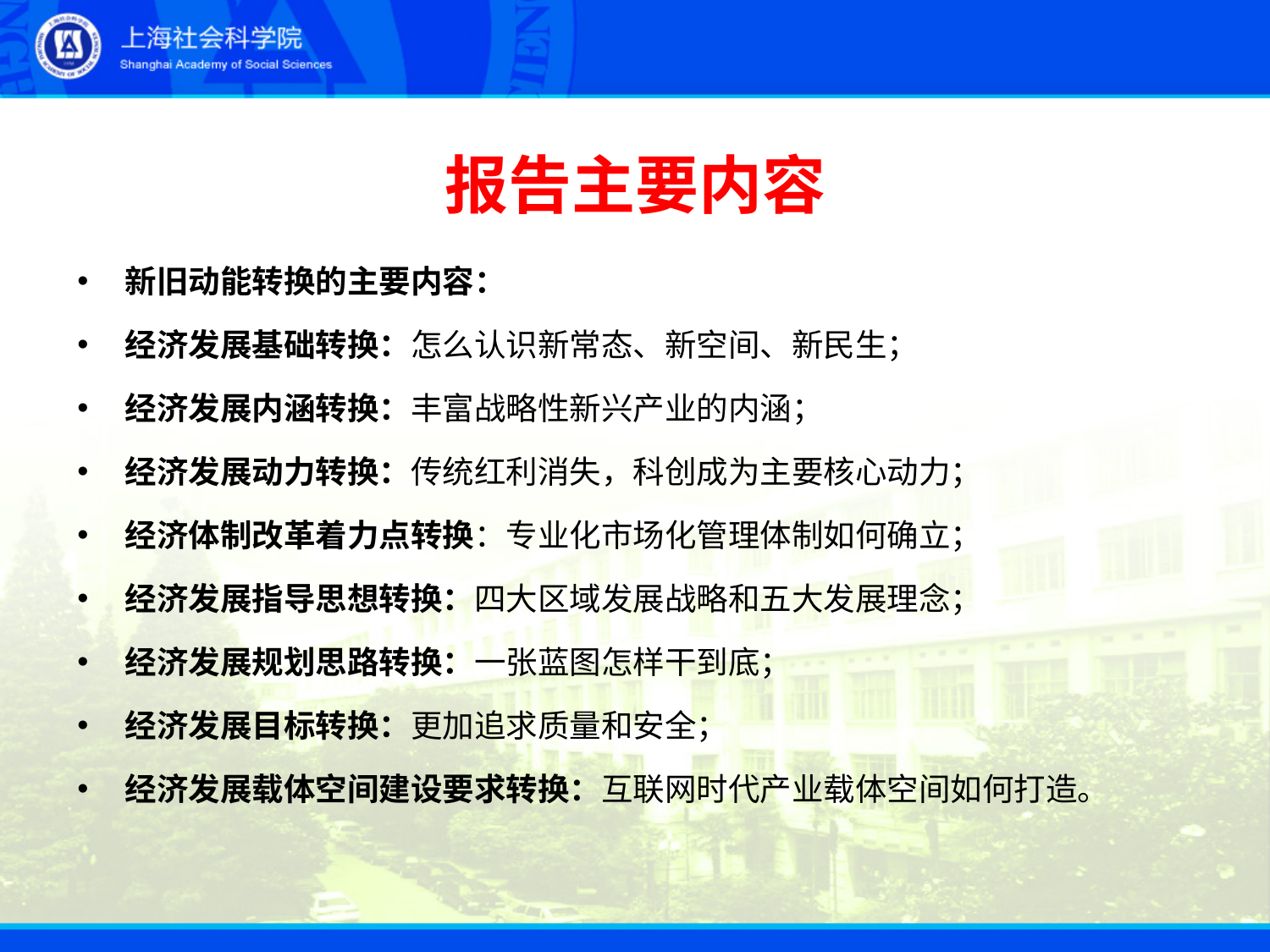

# 报告主要内容
新旧动能转换的主要内容：
经济发展基础转换：怎么认识新常态、新空间、新民生；
经济发展内涵转换：丰富战略性新兴产业的内涵；
经济发展动力转换：传统红利消失，科创成为主要核心动力；
经济体制改革着力点转换：专业化市场化管理体制如何确立；
经济发展指导思想转换：四大区域发展战略和五大发展理念；
经济发展规划思路转换：一张蓝图怎样干到底；
经济发展目标转换：更加追求质量和安全；
经济发展载体空间建设要求转换：互联网时代产业载体空间如何打造。